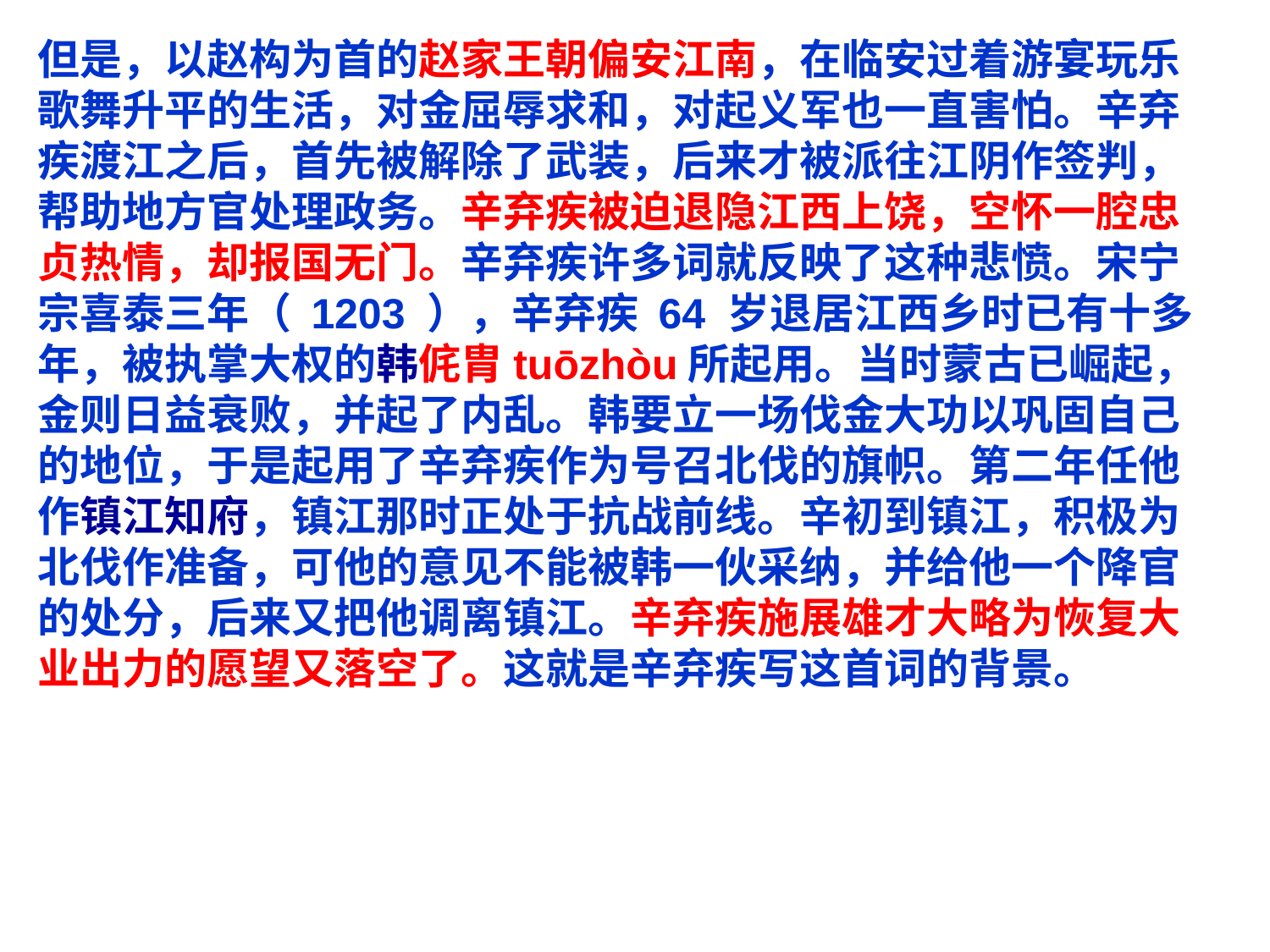

但是，以赵构为首的赵家王朝偏安江南，在临安过着游宴玩乐歌舞升平的生活，对金屈辱求和，对起义军也一直害怕。辛弃疾渡江之后，首先被解除了武装，后来才被派往江阴作签判，帮助地方官处理政务。辛弃疾被迫退隐江西上饶，空怀一腔忠贞热情，却报国无门。辛弃疾许多词就反映了这种悲愤。宋宁宗喜泰三年（ 1203 ），辛弃疾 64 岁退居江西乡时已有十多年，被执掌大权的韩侂胄tuōzhòu所起用。当时蒙古已崛起，金则日益衰败，并起了内乱。韩要立一场伐金大功以巩固自己的地位，于是起用了辛弃疾作为号召北伐的旗帜。第二年任他作镇江知府，镇江那时正处于抗战前线。辛初到镇江，积极为北伐作准备，可他的意见不能被韩一伙采纳，并给他一个降官的处分，后来又把他调离镇江。辛弃疾施展雄才大略为恢复大业出力的愿望又落空了。这就是辛弃疾写这首词的背景。